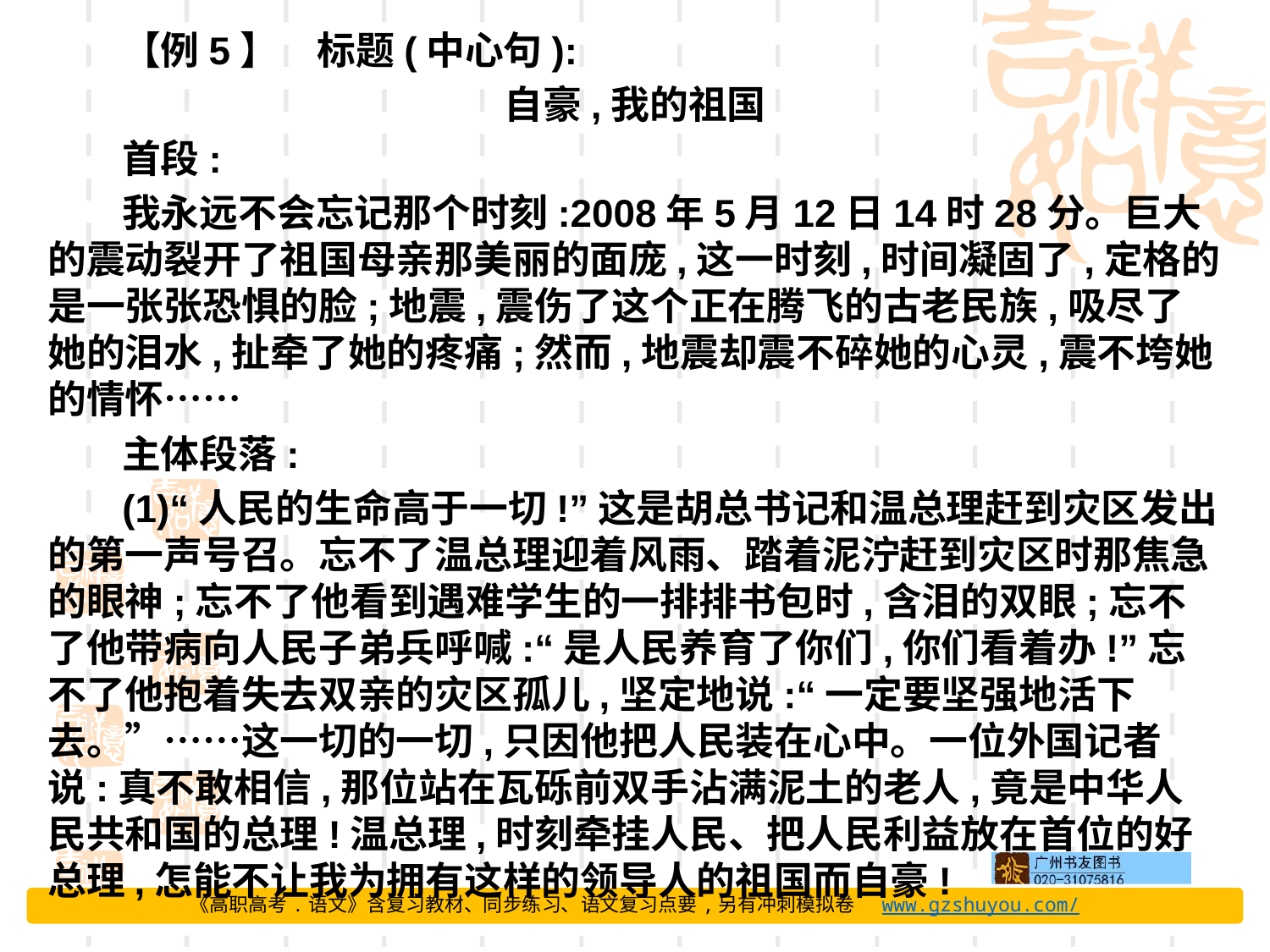

【例5】　标题(中心句):
自豪,我的祖国
首段:
我永远不会忘记那个时刻:2008年5月12日14时28分。巨大的震动裂开了祖国母亲那美丽的面庞,这一时刻,时间凝固了,定格的是一张张恐惧的脸;地震,震伤了这个正在腾飞的古老民族,吸尽了她的泪水,扯牵了她的疼痛;然而,地震却震不碎她的心灵,震不垮她的情怀……
主体段落:
(1)“人民的生命高于一切!”这是胡总书记和温总理赶到灾区发出的第一声号召。忘不了温总理迎着风雨、踏着泥泞赶到灾区时那焦急的眼神;忘不了他看到遇难学生的一排排书包时,含泪的双眼;忘不了他带病向人民子弟兵呼喊:“是人民养育了你们,你们看着办!”忘不了他抱着失去双亲的灾区孤儿,坚定地说:“一定要坚强地活下去。”……这一切的一切,只因他把人民装在心中。一位外国记者说:真不敢相信,那位站在瓦砾前双手沾满泥土的老人,竟是中华人民共和国的总理!温总理,时刻牵挂人民、把人民利益放在首位的好总理,怎能不让我为拥有这样的领导人的祖国而自豪!